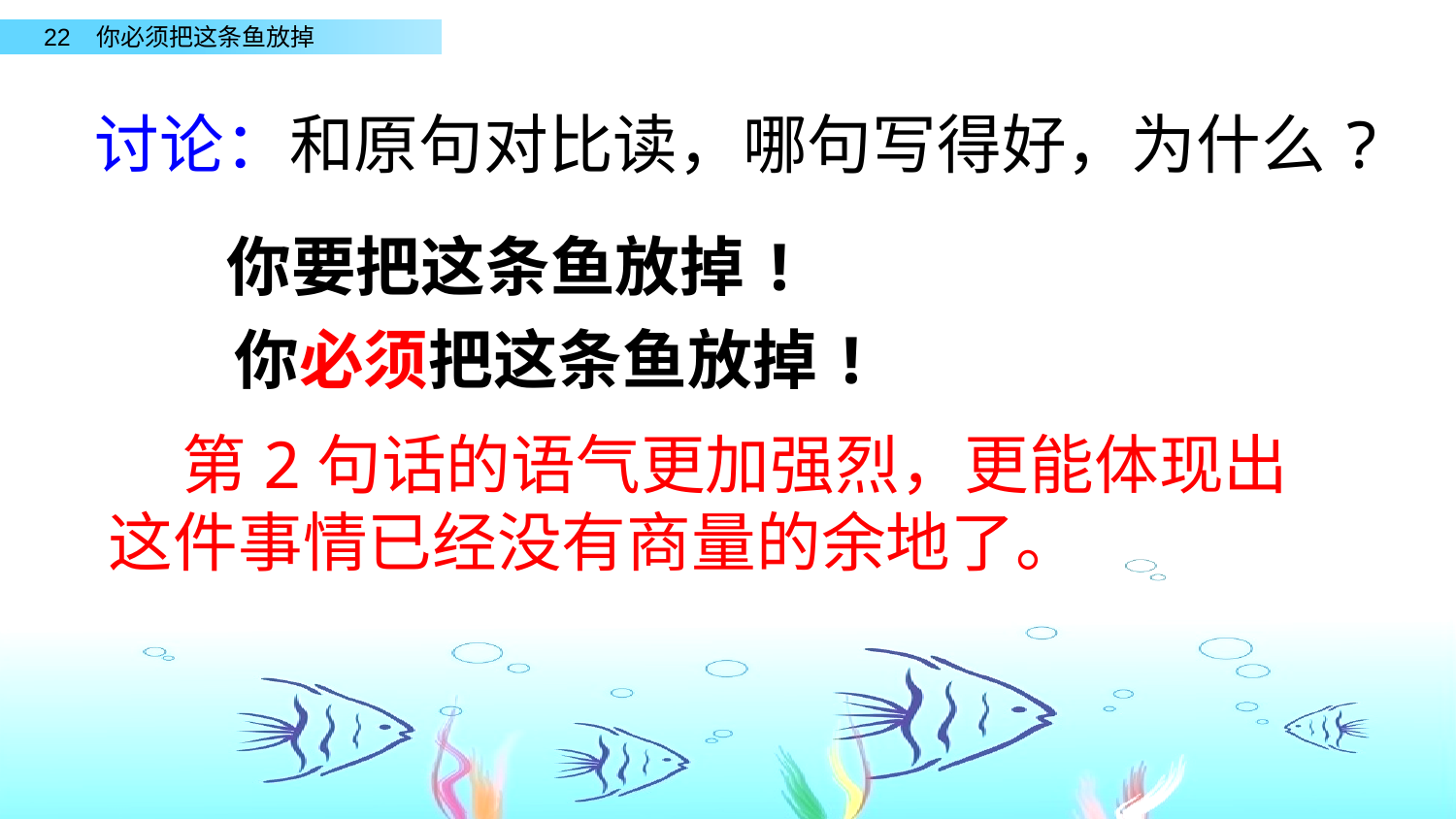

讨论：和原句对比读，哪句写得好，为什么?
你要把这条鱼放掉!
你必须把这条鱼放掉!
    第2句话的语气更加强烈，更能体现出这件事情已经没有商量的余地了。